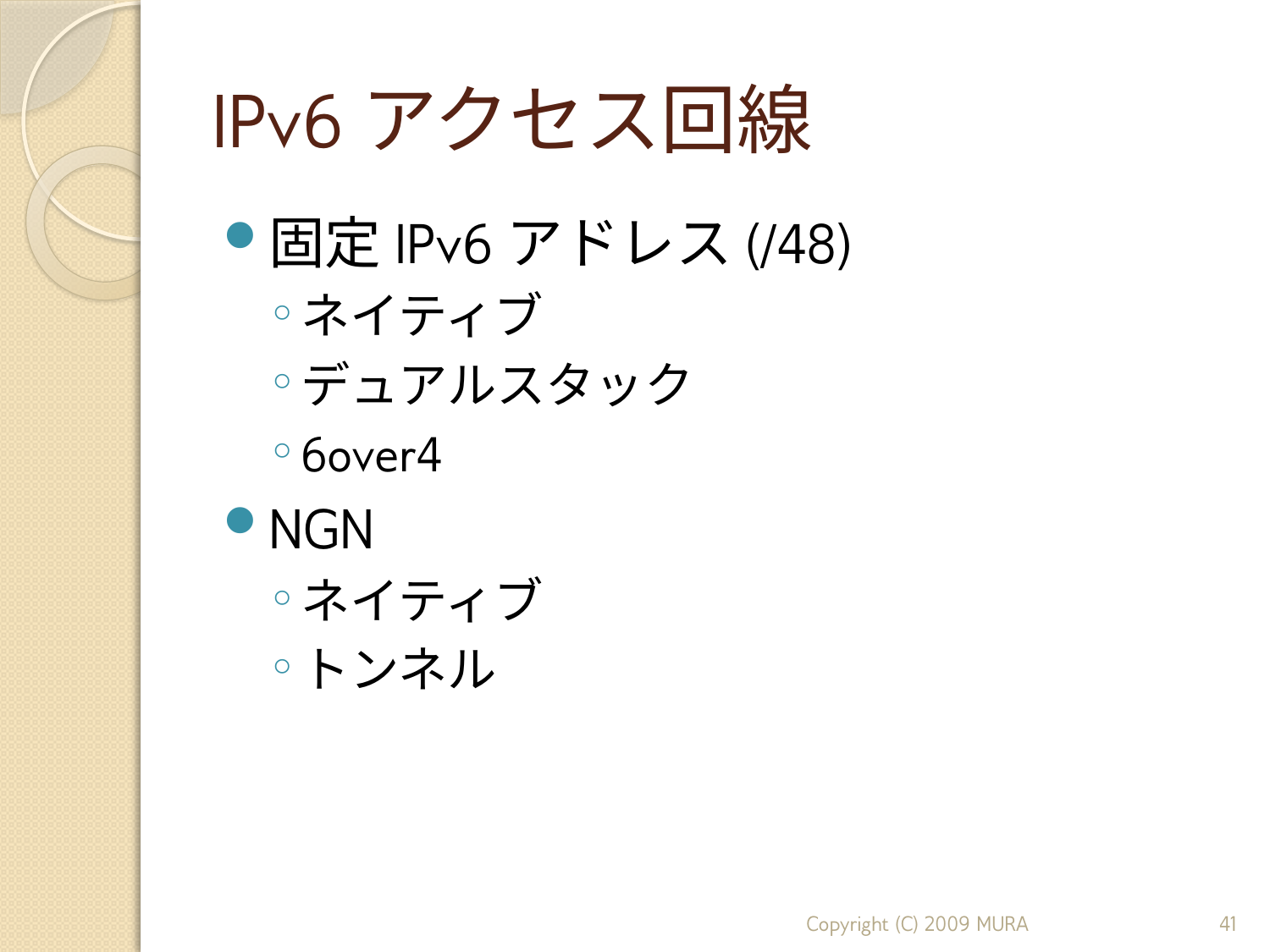

# IPv6アクセス回線
固定IPv6アドレス(/48)
ネイティブ
デュアルスタック
6over4
NGN
ネイティブ
トンネル
Copyright (C) 2009 MURA
41